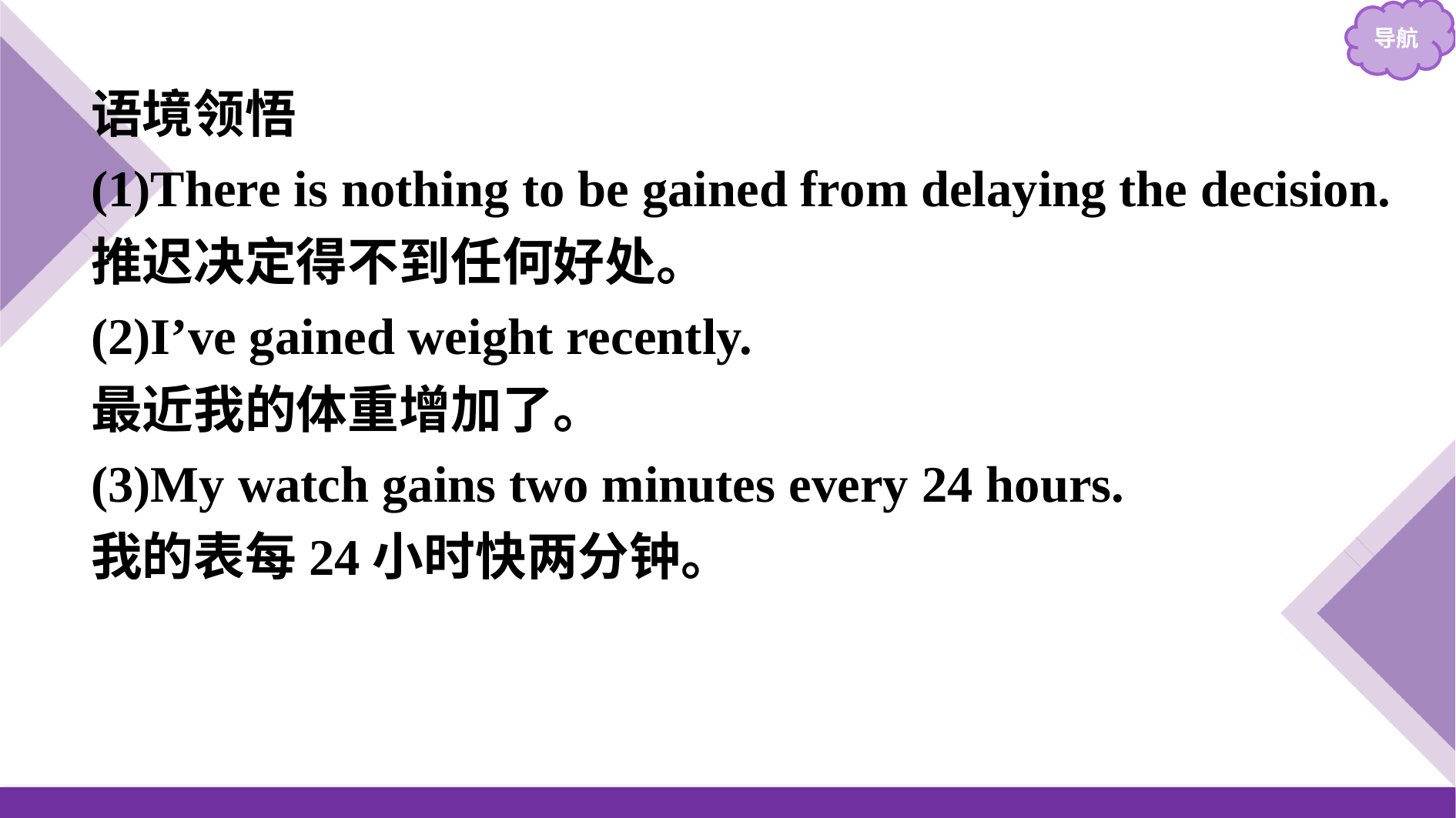

语境领悟
(1)There is nothing to be gained from delaying the decision.
推迟决定得不到任何好处。
(2)I’ve gained weight recently.
最近我的体重增加了。
(3)My watch gains two minutes every 24 hours.
我的表每24小时快两分钟。